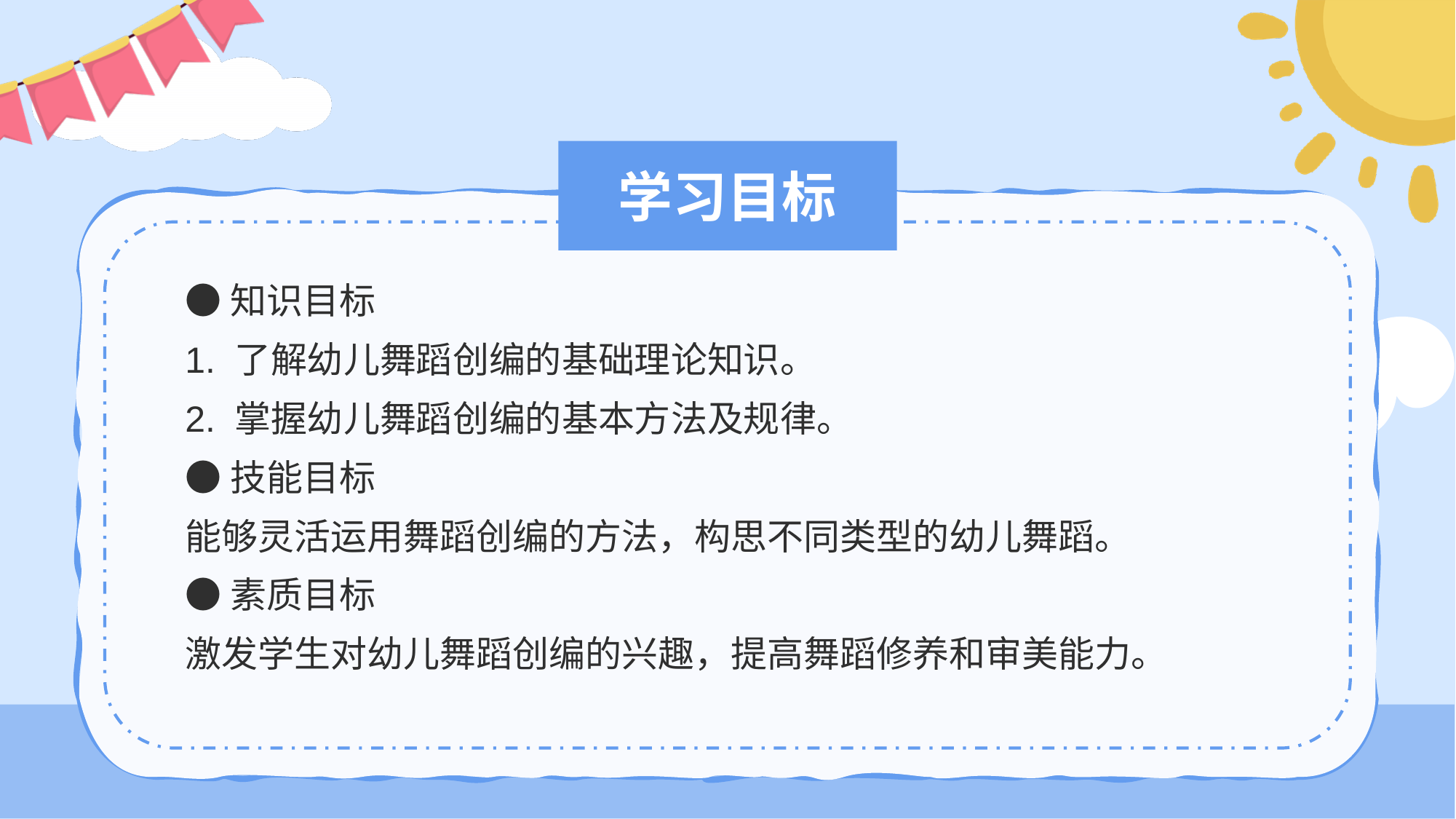

# 学习目标
●知识目标
1. 了解幼儿舞蹈创编的基础理论知识。
2. 掌握幼儿舞蹈创编的基本方法及规律。
●技能目标
能够灵活运用舞蹈创编的方法，构思不同类型的幼儿舞蹈。
●素质目标
激发学生对幼儿舞蹈创编的兴趣，提高舞蹈修养和审美能力。